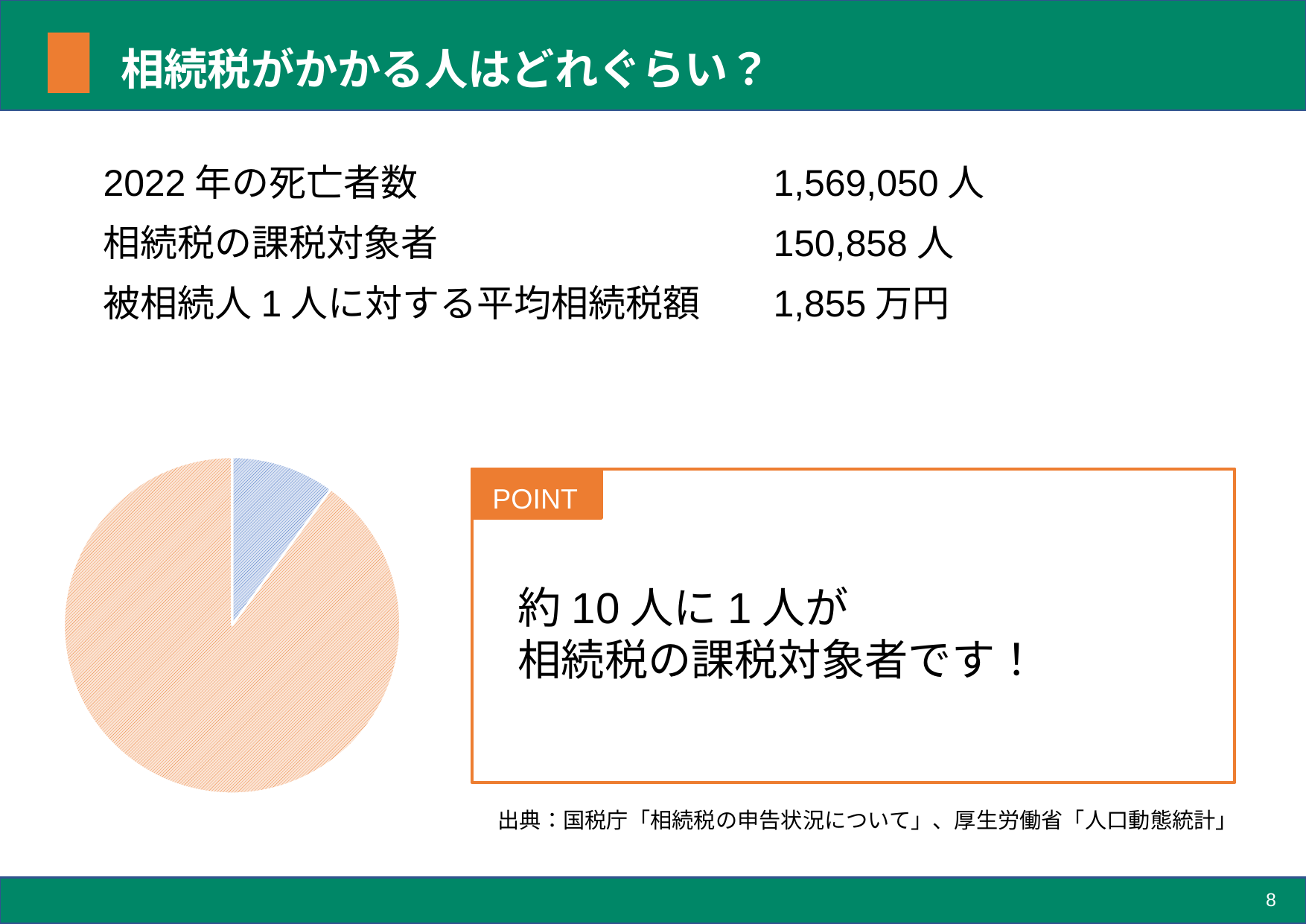

# 相続税がかかる人はどれぐらい？
2022年の死亡者数				1,569,050人
相続税の課税対象者			150,858人
被相続人1人に対する平均相続税額	1,855万円

### Chart

| Category | 売上高 |
|---|---|
| 第 1 四半期 | 10.0 |
| 第 2 四半期 | 90.0 |

POINT
約10人に1人が
相続税の課税対象者です！
出典：国税庁「相続税の申告状況について」、厚生労働省「人口動態統計」